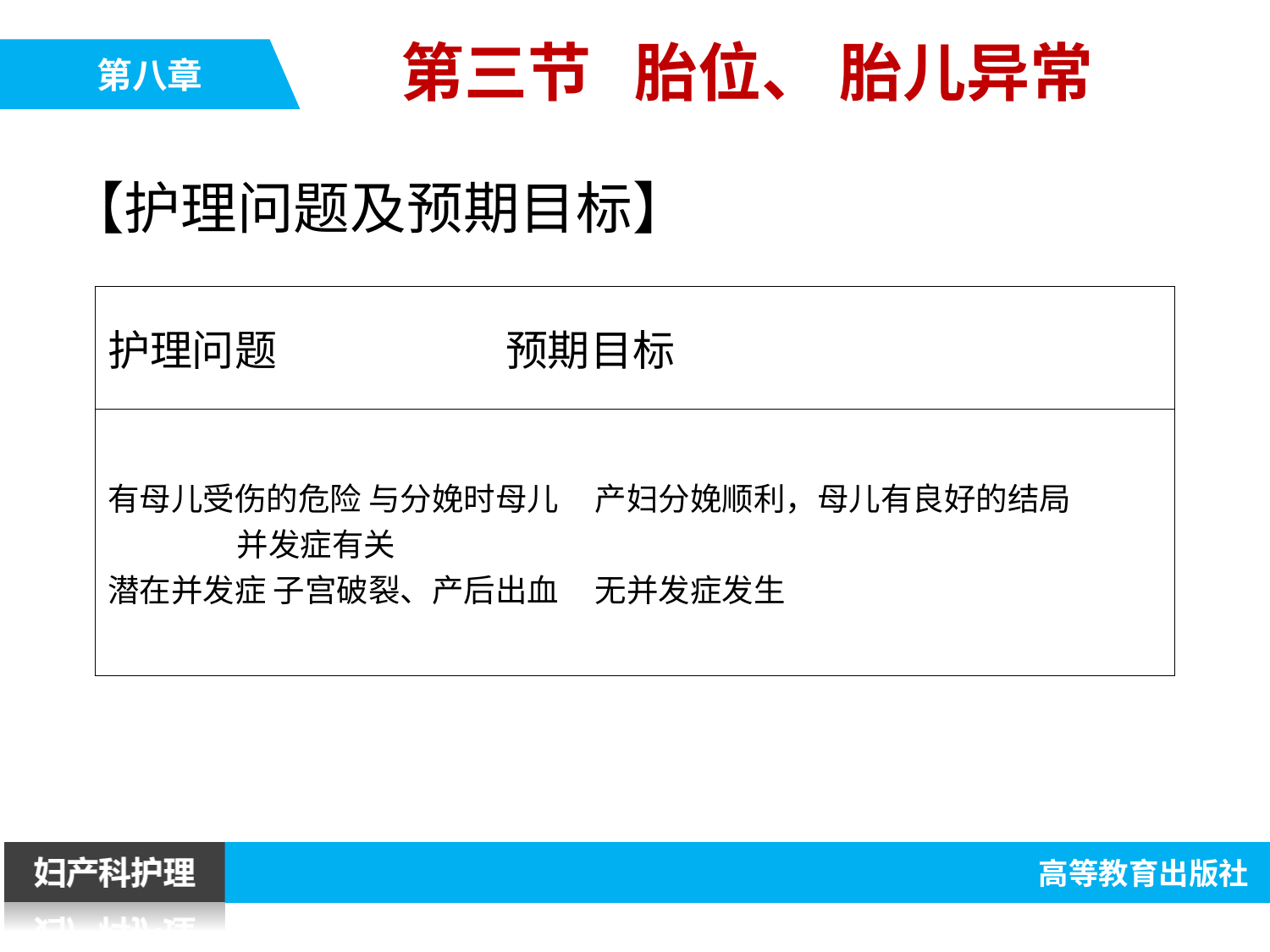

第三节   胎位、 胎儿异常

【护理问题及预期目标】

| 护理问题 预期目标 |
| --- |
| 有母儿受伤的危险 与分娩时母儿 产妇分娩顺利，母儿有良好的结局 并发症有关 潜在并发症 子宫破裂、产后出血 无并发症发生 |